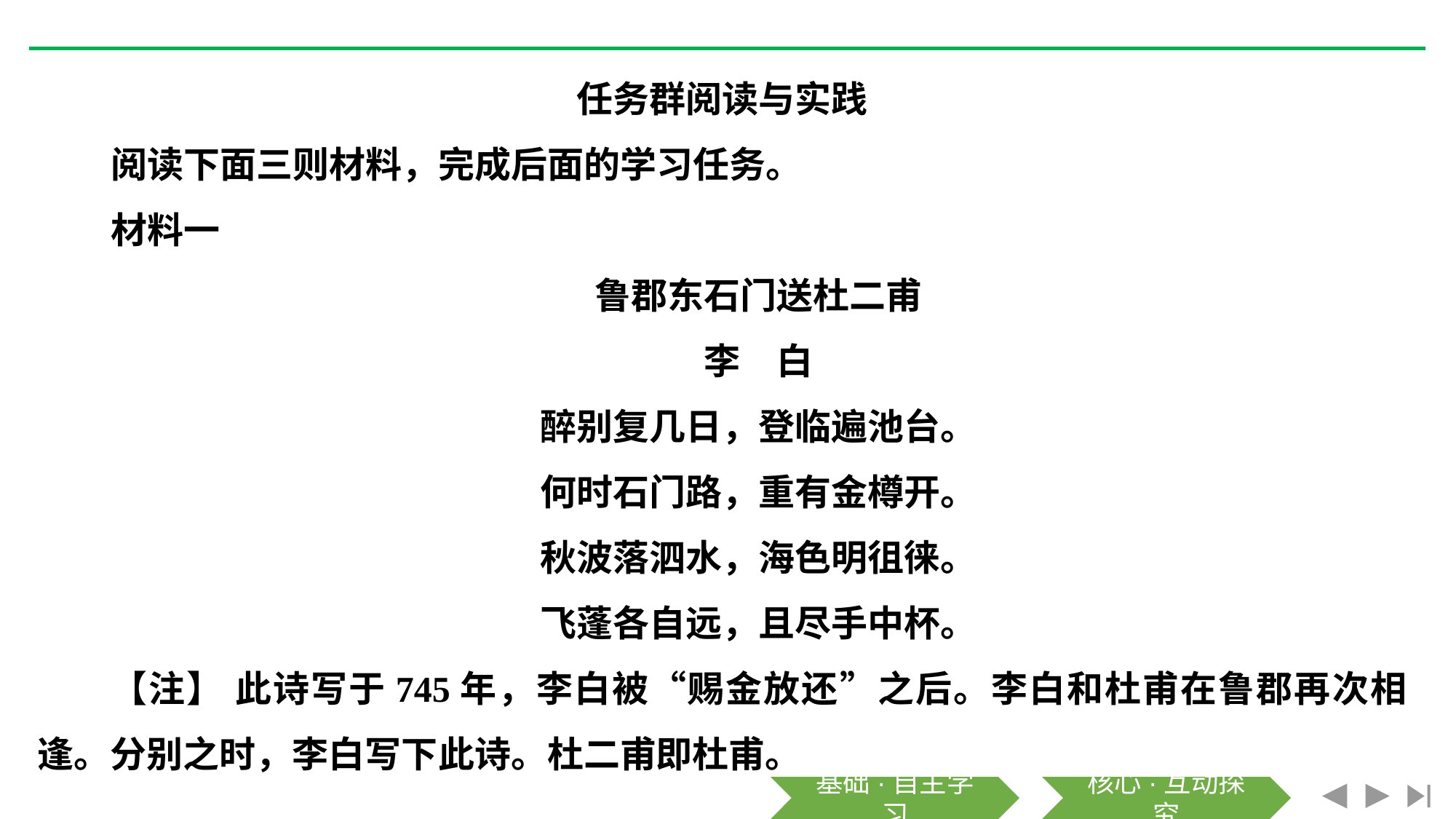

任务群阅读与实践
阅读下面三则材料，完成后面的学习任务。
材料一
鲁郡东石门送杜二甫
李　白
醉别复几日，登临遍池台。
何时石门路，重有金樽开。
秋波落泗水，海色明徂徕。
飞蓬各自远，且尽手中杯。
【注】 此诗写于745年，李白被“赐金放还”之后。李白和杜甫在鲁郡再次相逢。分别之时，李白写下此诗。杜二甫即杜甫。